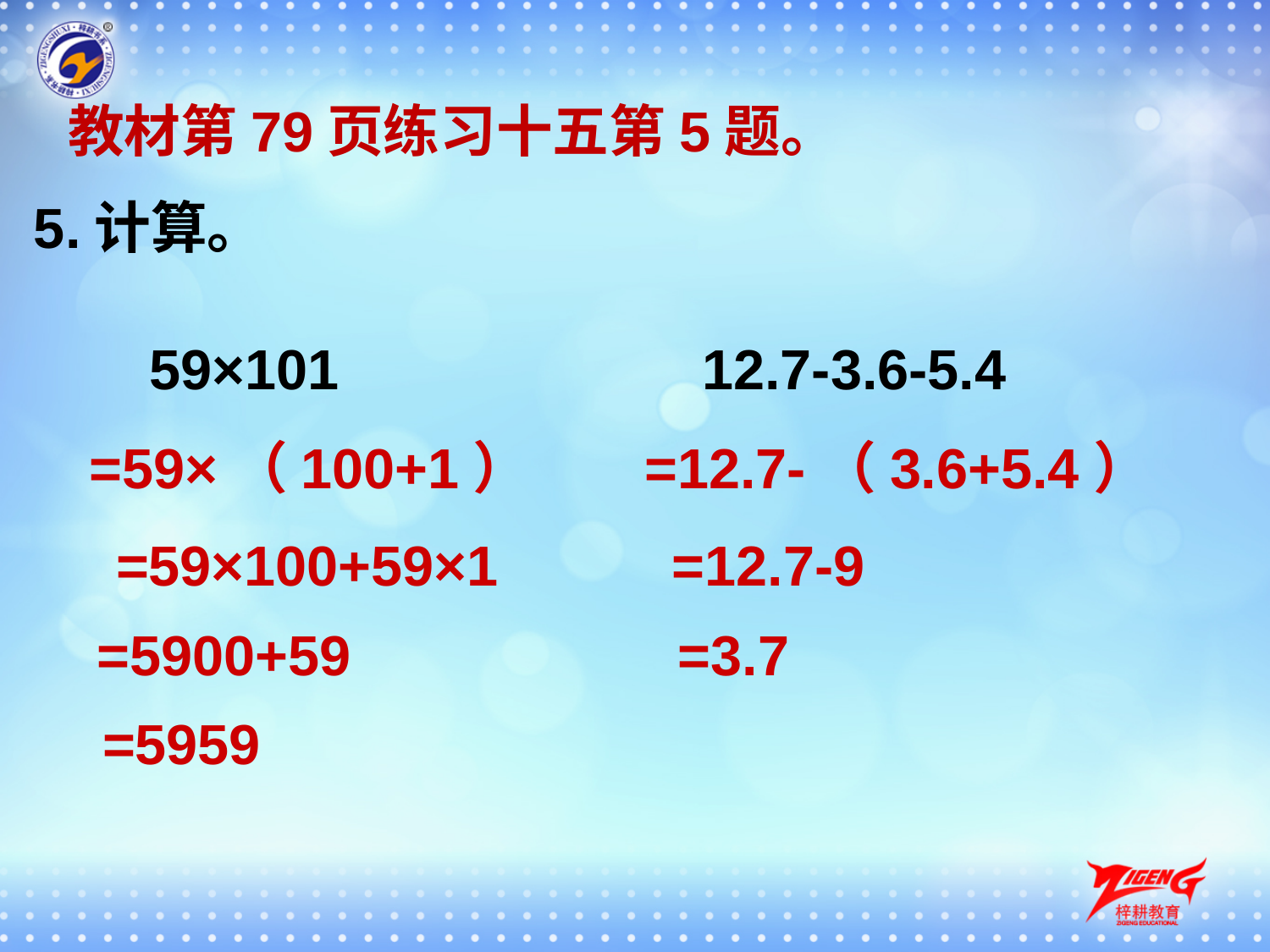

教材第79页练习十五第5题。
  5.计算。
59×101
12.7-3.6-5.4
=59×（100+1）
=12.7-（3.6+5.4）
=59×100+59×1
=12.7-9
=5900+59
=3.7
=5959